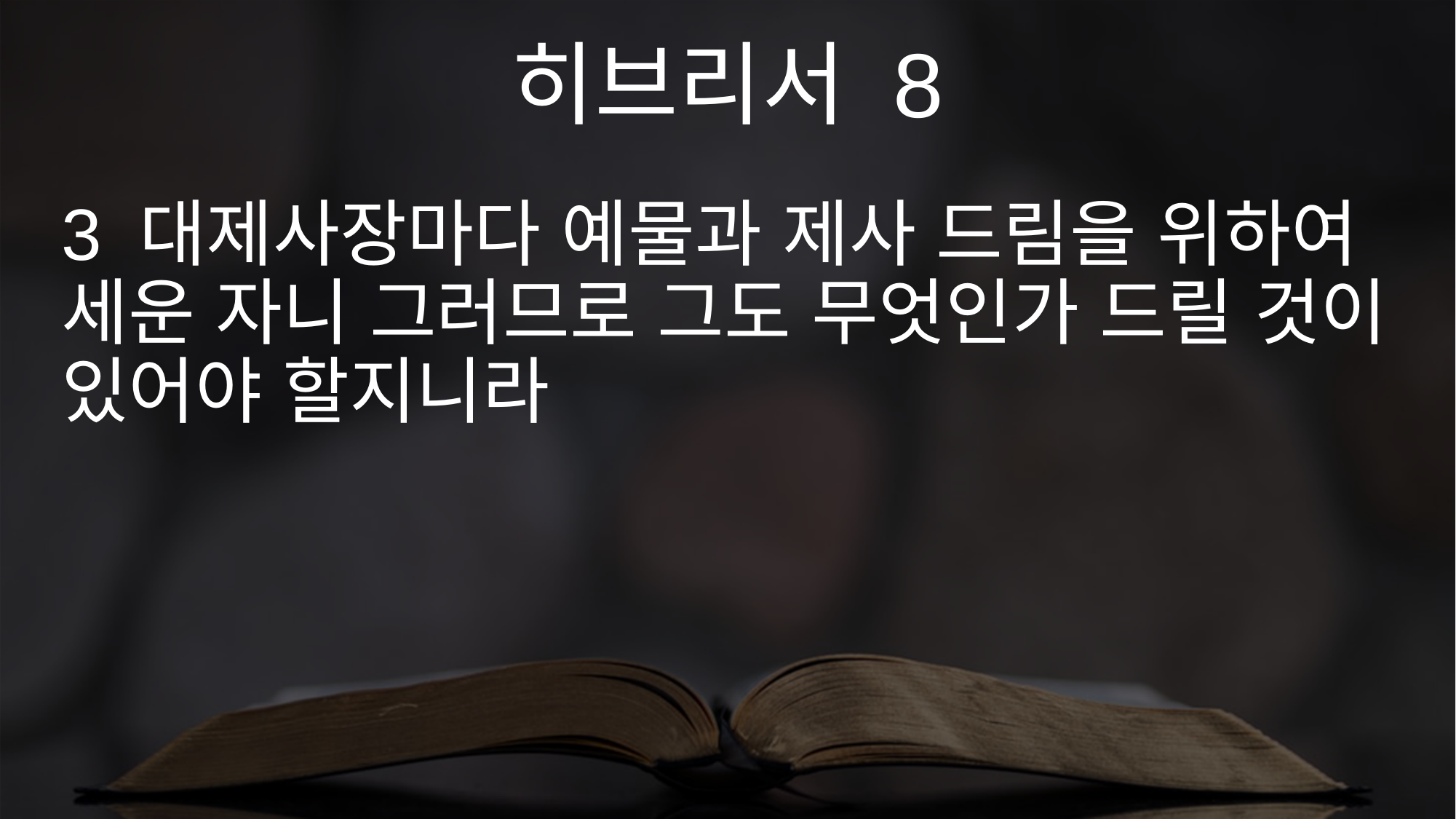

히브리서 8
3 대제사장마다 예물과 제사 드림을 위하여 세운 자니 그러므로 그도 무엇인가 드릴 것이 있어야 할지니라